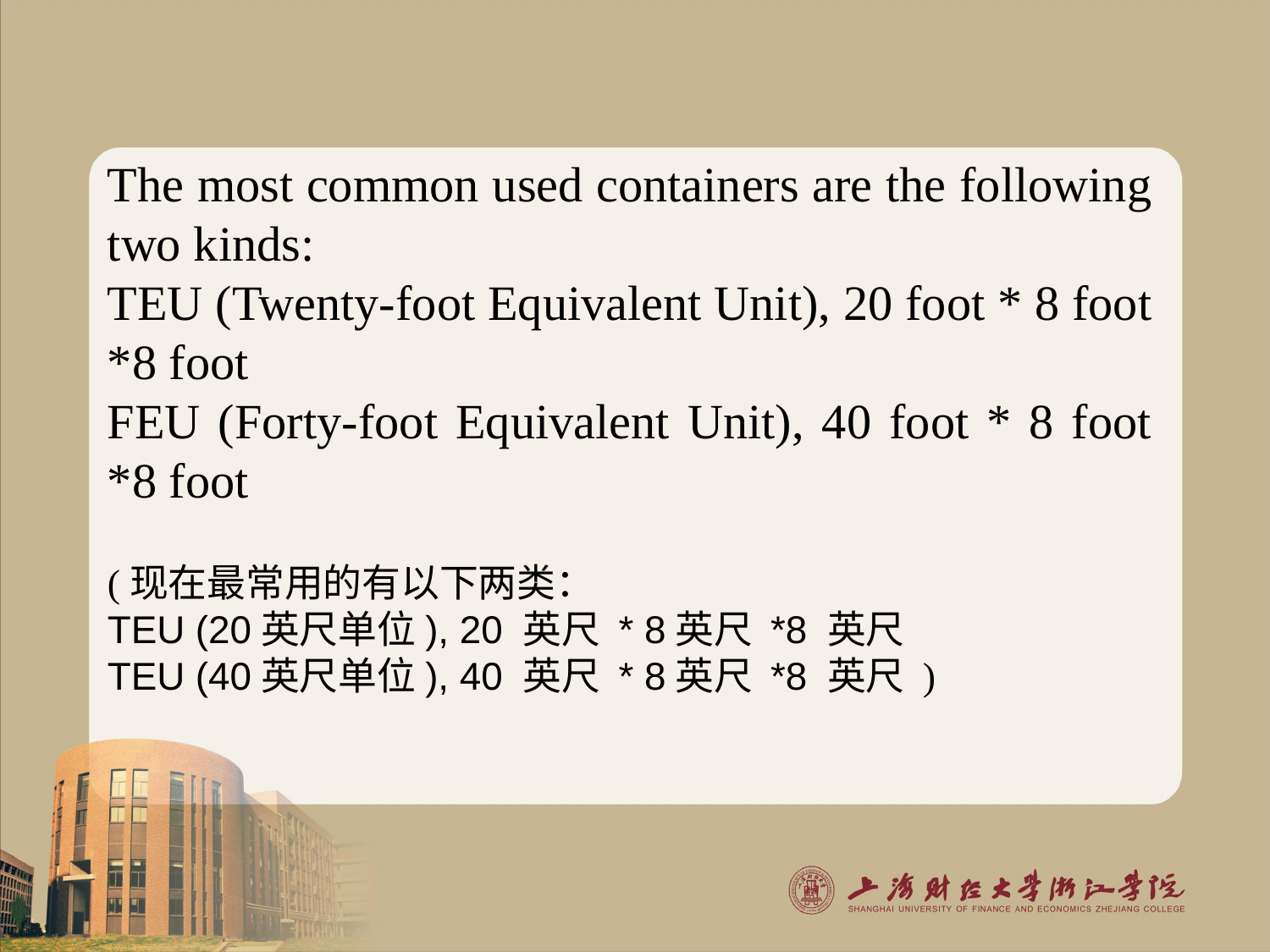

The most common used containers are the following two kinds:
TEU (Twenty-foot Equivalent Unit), 20 foot * 8 foot *8 foot
FEU (Forty-foot Equivalent Unit), 40 foot * 8 foot *8 foot

(现在最常用的有以下两类：
TEU (20英尺单位), 20 英尺 * 8英尺 *8 英尺
TEU (40英尺单位), 40 英尺 * 8英尺 *8 英尺 )